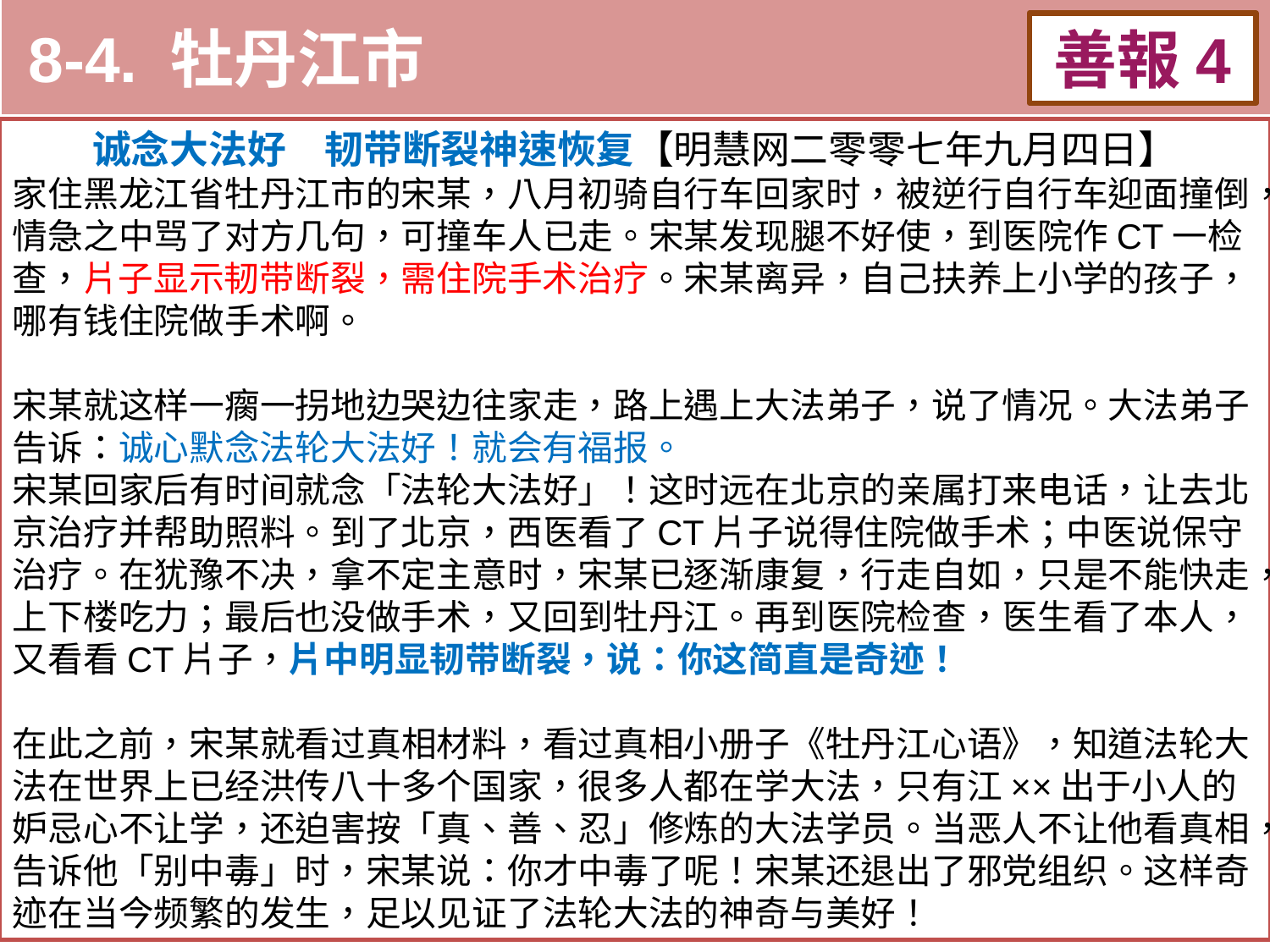

8-4. 牡丹江市
善報4
11-3. XX市官員惡報實例
诚念大法好　韧带断裂神速恢复【明慧网二零零七年九月四日】
家住黑龙江省牡丹江市的宋某，八月初骑自行车回家时，被逆行自行车迎面撞倒，情急之中骂了对方几句，可撞车人已走。宋某发现腿不好使，到医院作CT一检查，片子显示韧带断裂，需住院手术治疗。宋某离异，自己扶养上小学的孩子，哪有钱住院做手术啊。

宋某就这样一瘸一拐地边哭边往家走，路上遇上大法弟子，说了情况。大法弟子告诉：诚心默念法轮大法好！就会有福报。
宋某回家后有时间就念「法轮大法好」！这时远在北京的亲属打来电话，让去北京治疗并帮助照料。到了北京，西医看了CT片子说得住院做手术；中医说保守治疗。在犹豫不决，拿不定主意时，宋某已逐渐康复，行走自如，只是不能快走，上下楼吃力；最后也没做手术，又回到牡丹江。再到医院检查，医生看了本人，又看看CT片子，片中明显韧带断裂，说：你这简直是奇迹！

在此之前，宋某就看过真相材料，看过真相小册子《牡丹江心语》，知道法轮大法在世界上已经洪传八十多个国家，很多人都在学大法，只有江××出于小人的妒忌心不让学，还迫害按「真、善、忍」修炼的大法学员。当恶人不让他看真相，告诉他「别中毒」时，宋某说：你才中毒了呢！宋某还退出了邪党组织。这样奇迹在当今频繁的发生，足以见证了法轮大法的神奇与美好！